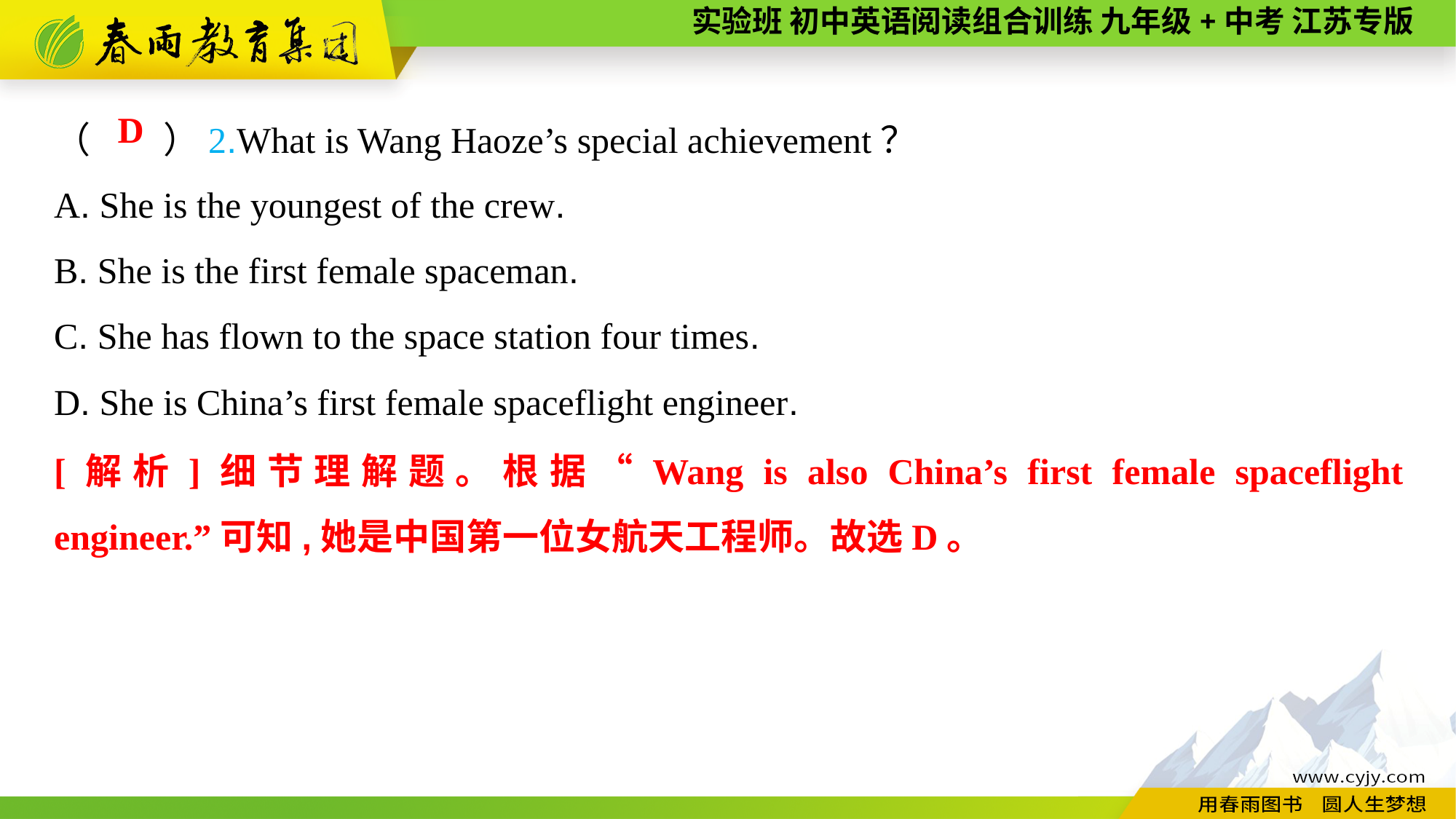

（　　）2.What is Wang Haoze’s special achievement？
A. She is the youngest of the crew.
B. She is the first female spaceman.
C. She has flown to the space station four times.
D. She is China’s first female spaceflight engineer.
D
[解析]细节理解题。根据“Wang is also China’s first female spaceflight engineer.”可知,她是中国第一位女航天工程师。故选D。